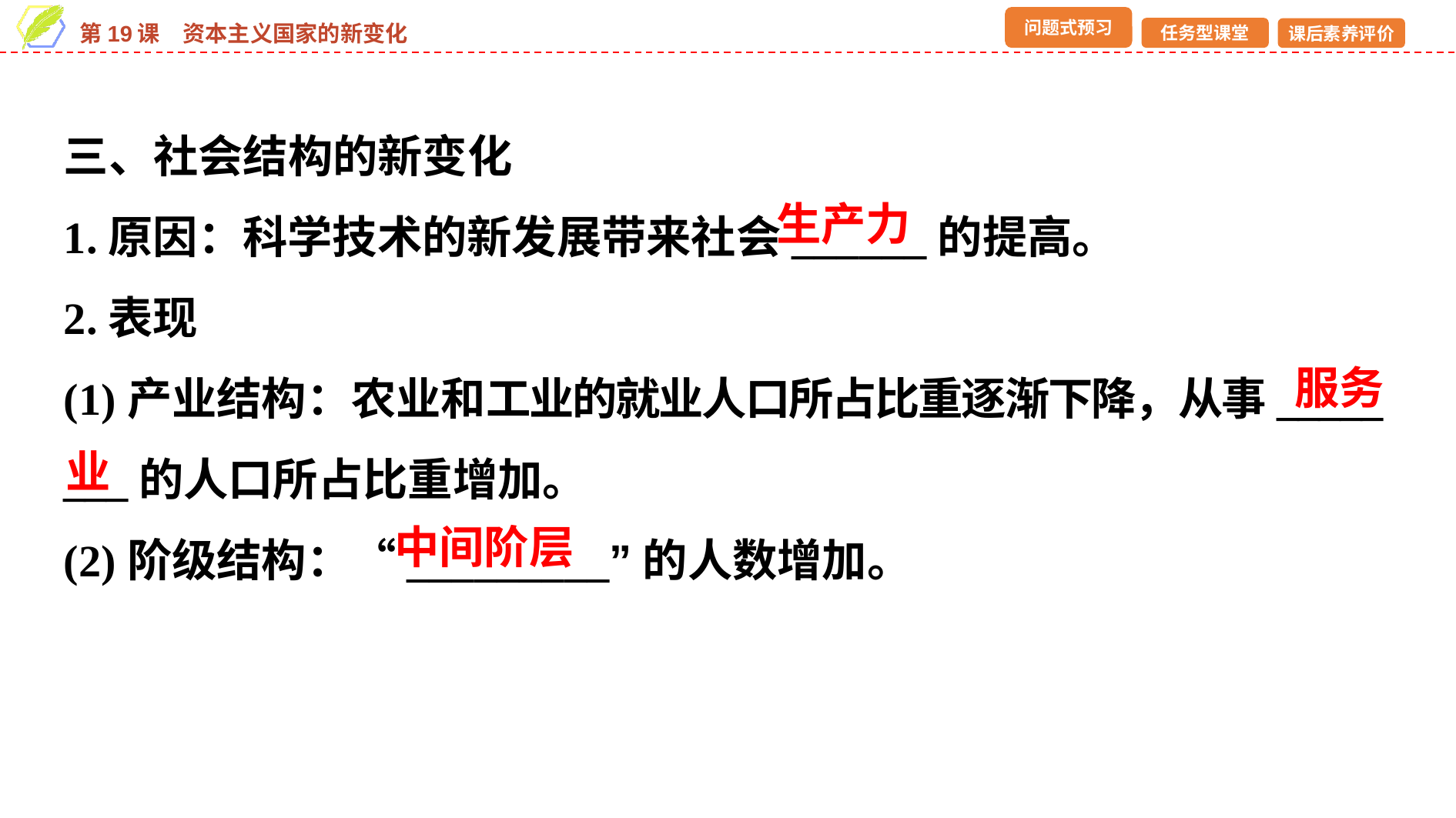

三、社会结构的新变化
1.原因：科学技术的新发展带来社会______的提高。
2.表现
(1)产业结构：农业和工业的就业人口所占比重逐渐下降，从事_____
___的人口所占比重增加。
(2)阶级结构：“_________”的人数增加。
生产力
服务
业
中间阶层